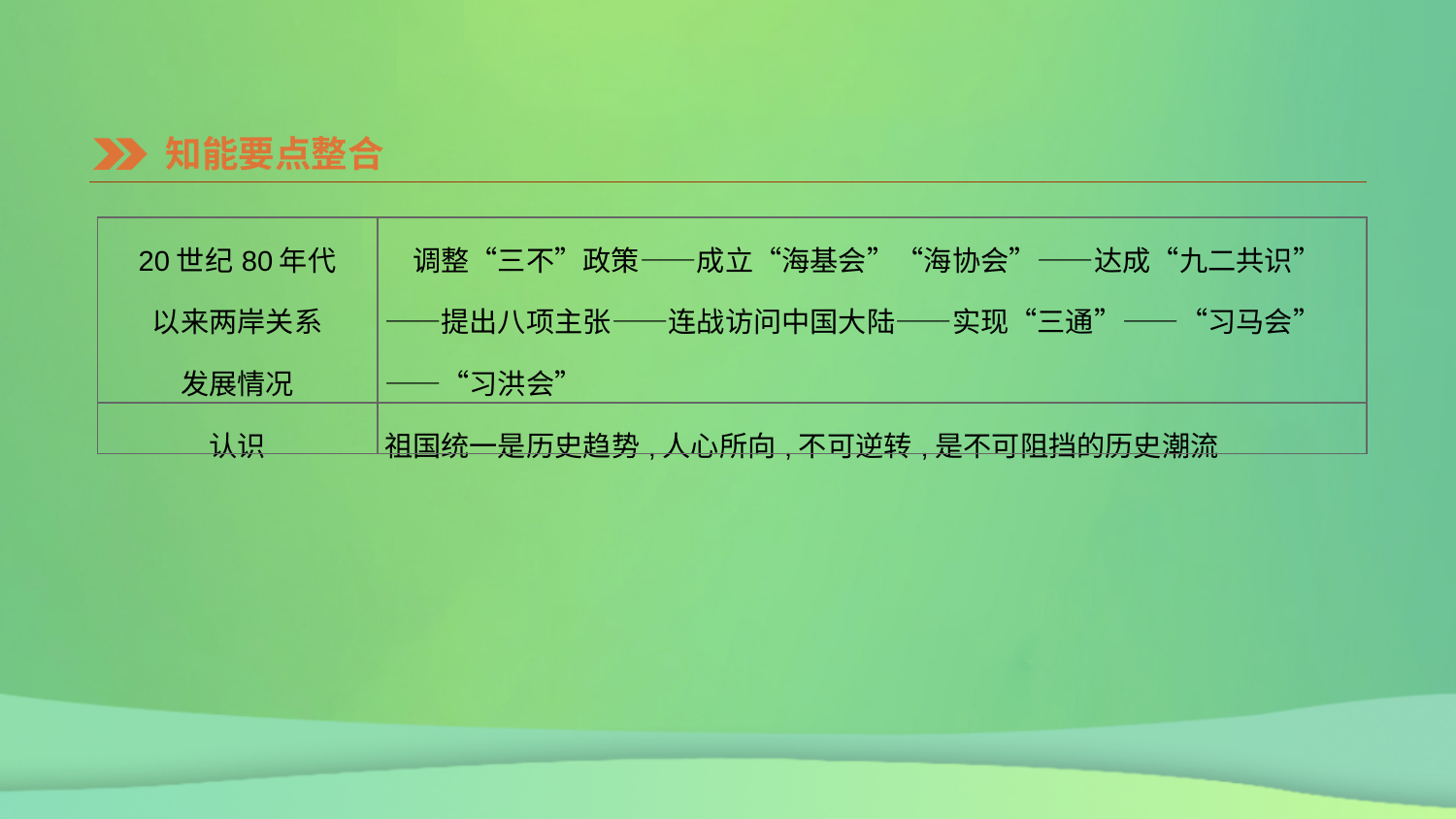

知能要点整合

| 20世纪80年代 以来两岸关系 发展情况 | 调整“三不”政策——成立“海基会”“海协会”——达成“九二共识”——提出八项主张——连战访问中国大陆——实现“三通”——“习马会”——“习洪会” |
| --- | --- |
| 认识 | 祖国统一是历史趋势,人心所向,不可逆转,是不可阻挡的历史潮流 |